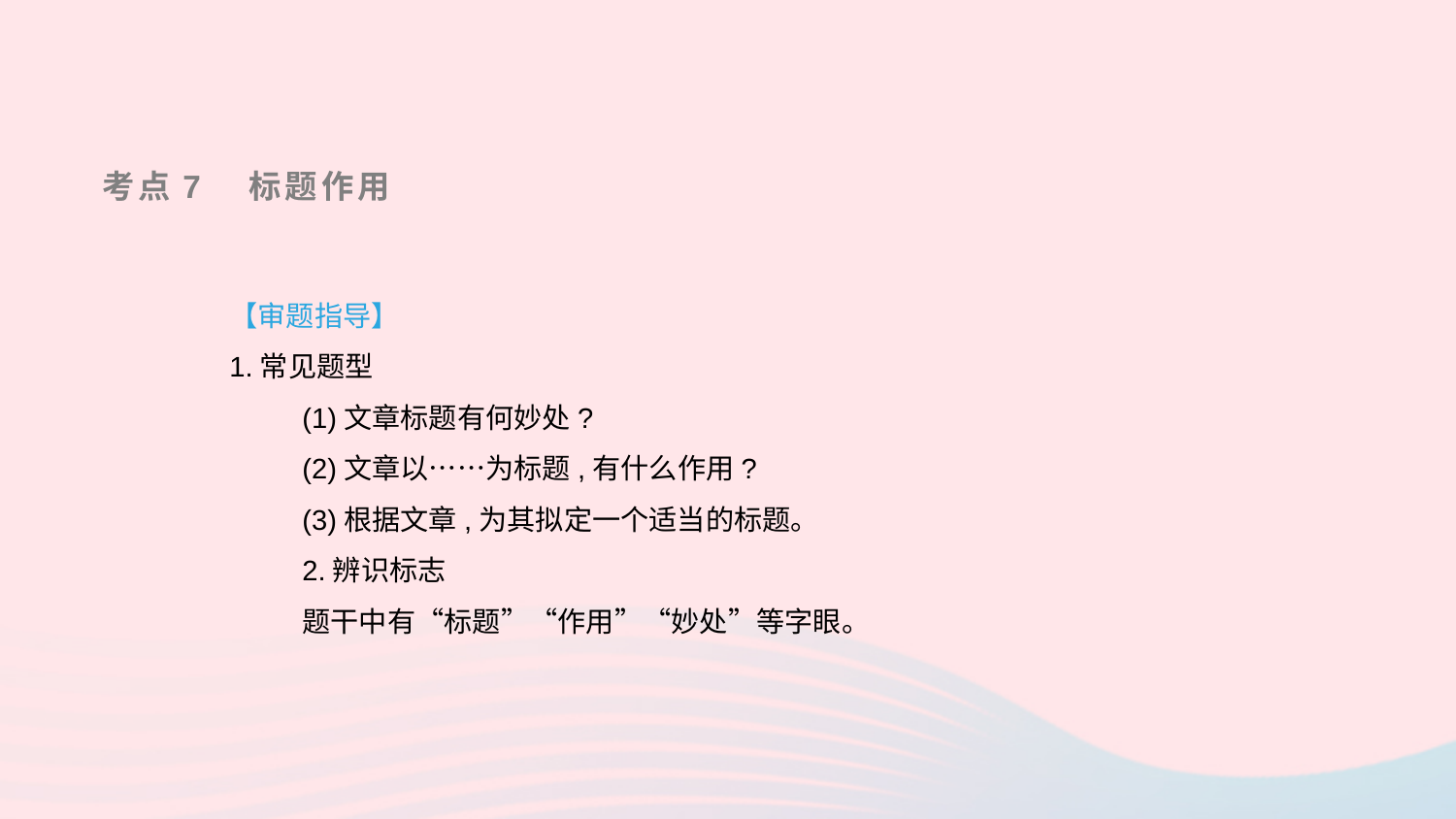

考点7　标题作用
【审题指导】
1.常见题型
(1)文章标题有何妙处?
(2)文章以……为标题,有什么作用?
(3)根据文章,为其拟定一个适当的标题。
2.辨识标志
题干中有“标题”“作用”“妙处”等字眼。